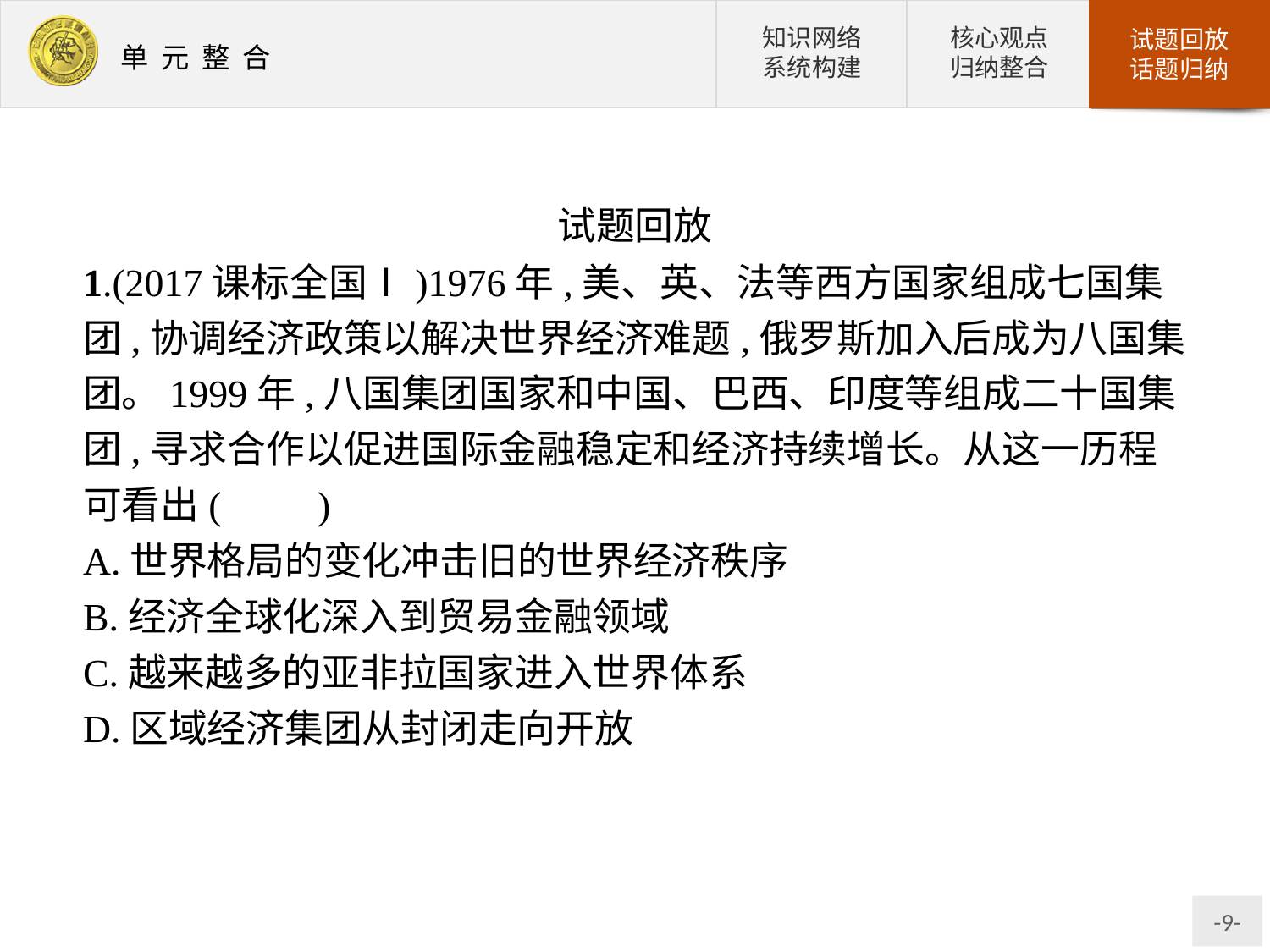

试题回放
1.(2017课标全国Ⅰ)1976年,美、英、法等西方国家组成七国集团,协调经济政策以解决世界经济难题,俄罗斯加入后成为八国集团。1999年,八国集团国家和中国、巴西、印度等组成二十国集团,寻求合作以促进国际金融稳定和经济持续增长。从这一历程可看出(　　)
A.世界格局的变化冲击旧的世界经济秩序
B.经济全球化深入到贸易金融领域
C.越来越多的亚非拉国家进入世界体系
D.区域经济集团从封闭走向开放